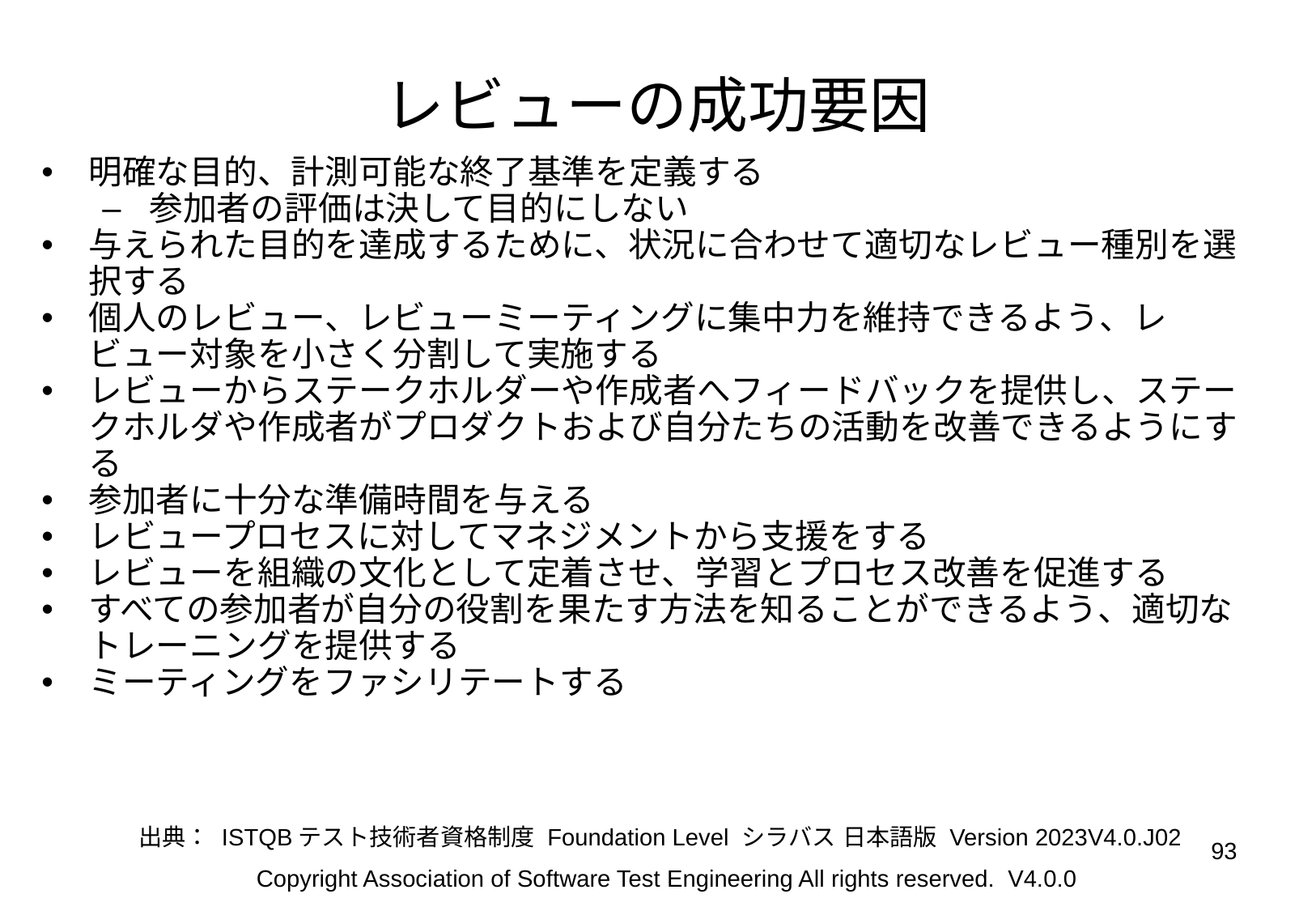

レビューの成功要因
明確な目的、計測可能な終了基準を定義する
参加者の評価は決して目的にしない
与えられた目的を達成するために、状況に合わせて適切なレビュー種別を選択する
個人のレビュー、レビューミーティングに集中力を維持できるよう、レビュー対象を小さく分割して実施する
レビューからステークホルダーや作成者へフィードバックを提供し、ステークホルダや作成者がプロダクトおよび自分たちの活動を改善できるようにする
参加者に十分な準備時間を与える
レビュープロセスに対してマネジメントから支援をする
レビューを組織の文化として定着させ、学習とプロセス改善を促進する
すべての参加者が自分の役割を果たす方法を知ることができるよう、適切なトレーニングを提供する
ミーティングをファシリテートする
出典： ISTQBテスト技術者資格制度 Foundation Level シラバス 日本語版 Version 2023V4.0.J02
93
Copyright Association of Software Test Engineering All rights reserved.  V4.0.0